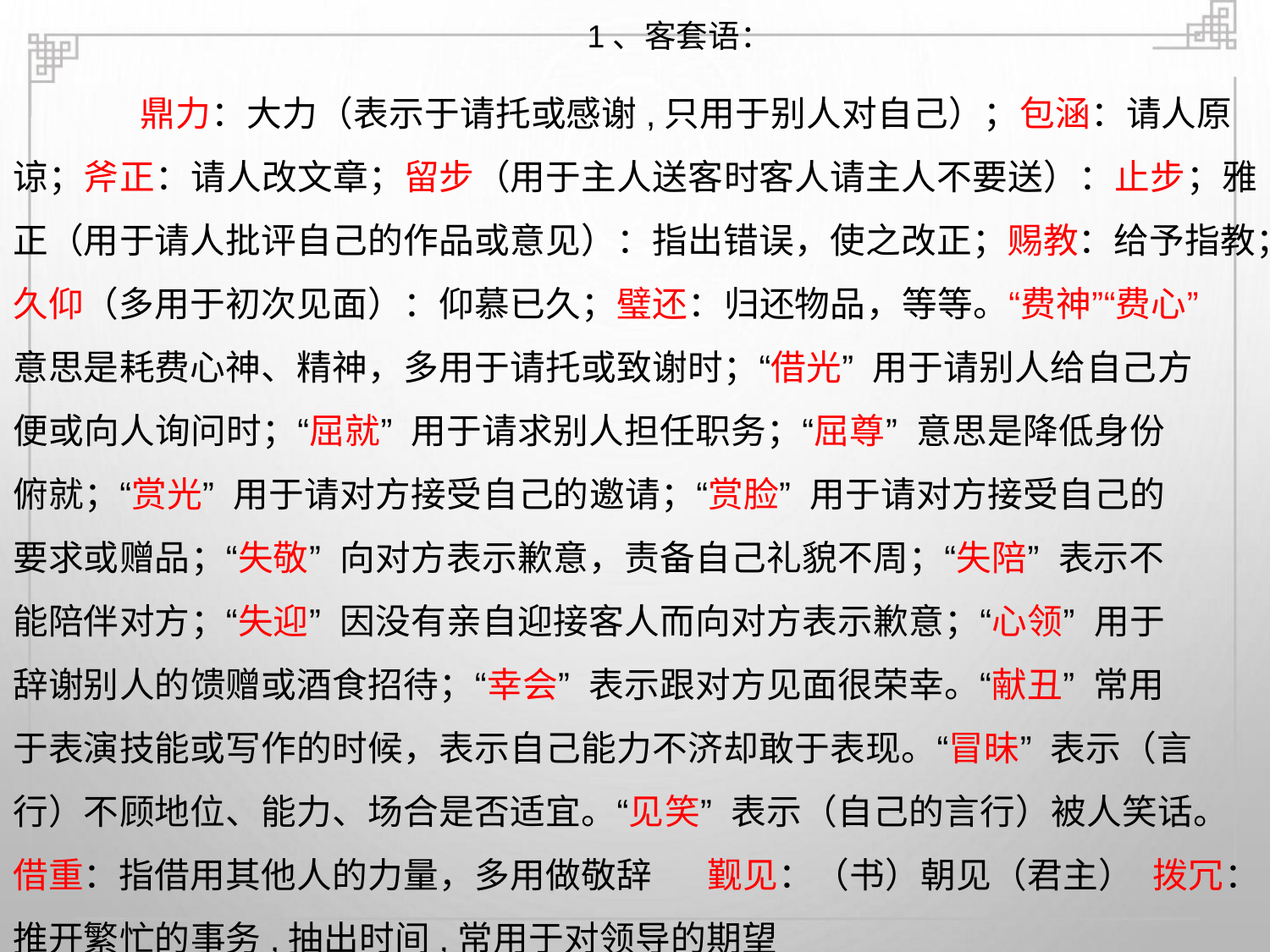

1、客套语：
鼎力：大力（表示于请托或感谢,只用于别人对自己）；包涵：请人原
谅；斧正：请人改文章；留步（用于主人送客时客人请主人不要送）：止步；雅
正（用于请人批评自己的作品或意见）：指出错误，使之改正；赐教：给予指教；
久仰（多用于初次见面）：仰慕已久；璧还：归还物品，等等。“费神”“费心”
意思是耗费心神、精神，多用于请托或致谢时；“借光” 用于请别人给自己方
便或向人询问时；“屈就” 用于请求别人担任职务；“屈尊” 意思是降低身份
俯就；“赏光” 用于请对方接受自己的邀请；“赏脸” 用于请对方接受自己的
要求或赠品；“失敬” 向对方表示歉意，责备自己礼貌不周；“失陪” 表示不
能陪伴对方；“失迎” 因没有亲自迎接客人而向对方表示歉意；“心领” 用于
辞谢别人的馈赠或酒食招待；“幸会” 表示跟对方见面很荣幸。“献丑” 常用
于表演技能或写作的时候，表示自己能力不济却敢于表现。“冒昧” 表示（言
行）不顾地位、能力、场合是否适宜。“见笑” 表示（自己的言行）被人笑话。
借重：指借用其他人的力量，多用做敬辞 觐见：（书）朝见（君主） 拨冗：
推开繁忙的事务,抽出时间,常用于对领导的期望